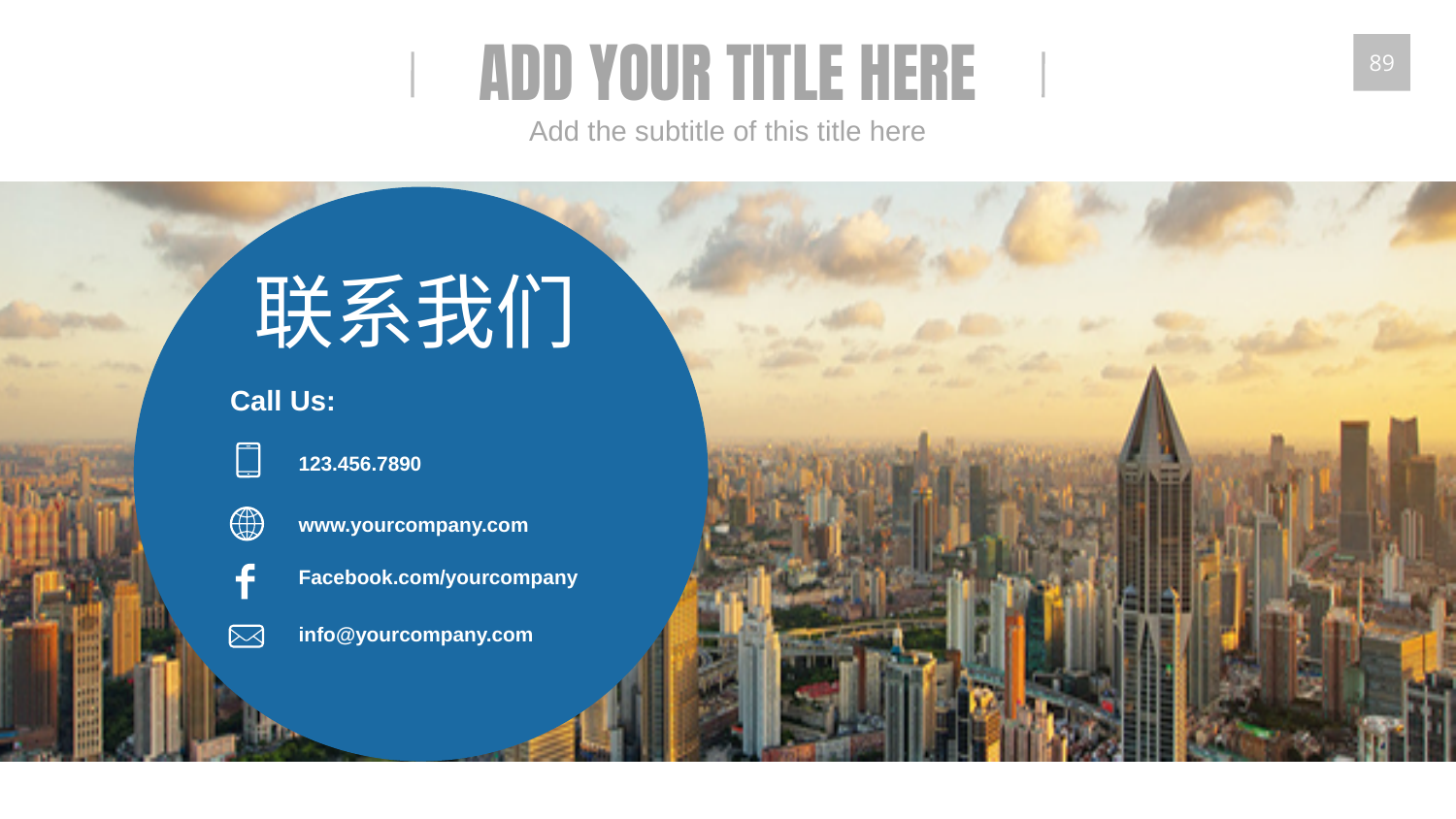

ADD YOUR TITLE HERE
Add the subtitle of this title here
89

联系我们
Call Us:

123.456.7890
www.yourcompany.com

Facebook.com/yourcompany

info@yourcompany.com